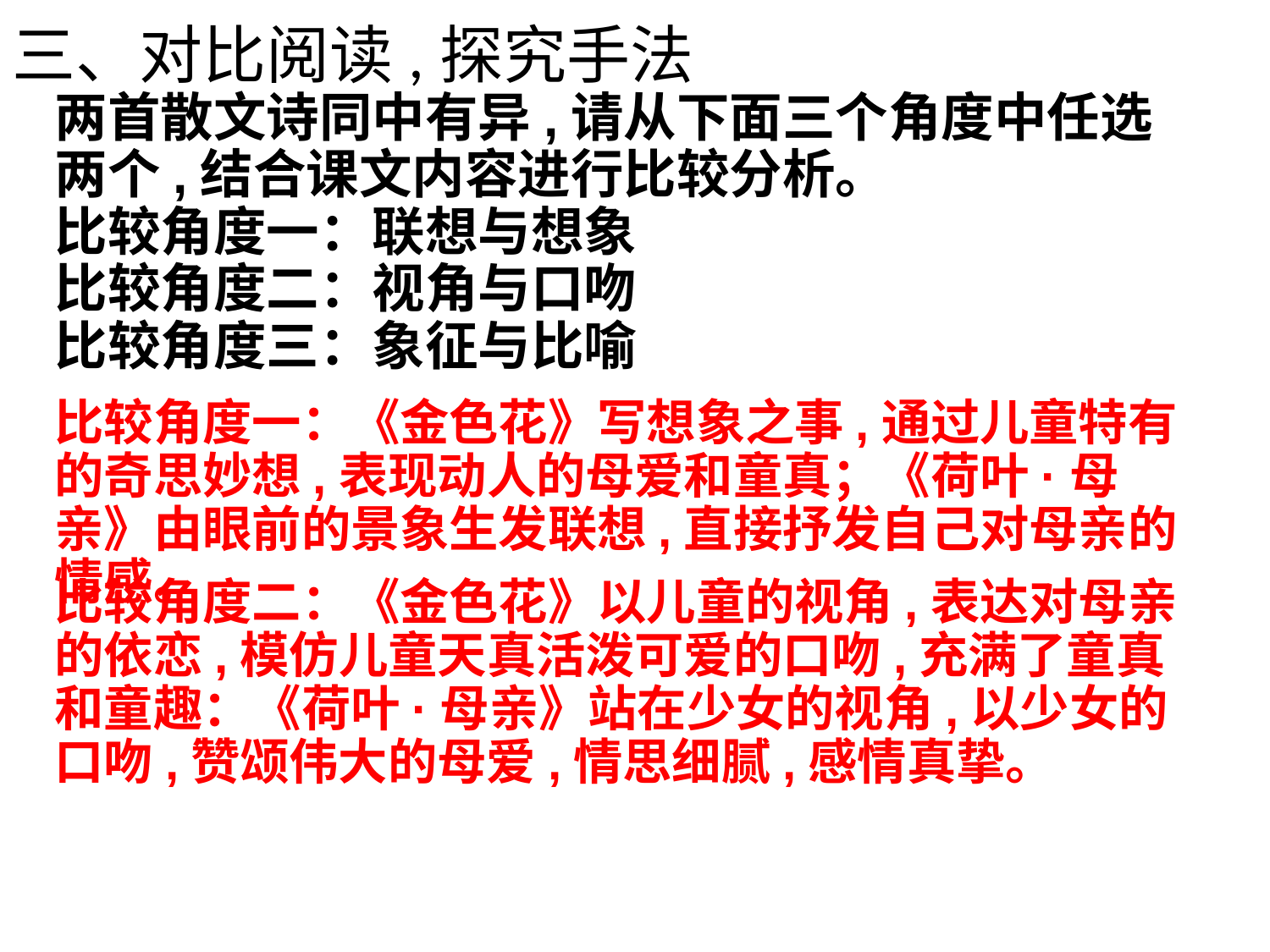

三、对比阅读,探究手法
两首散文诗同中有异,请从下面三个角度中任选两个,结合课文内容进行比较分析。
比较角度一：联想与想象
比较角度二：视角与口吻
比较角度三：象征与比喻
比较角度一：《金色花》写想象之事,通过儿童特有的奇思妙想,表现动人的母爱和童真；《荷叶·母亲》由眼前的景象生发联想,直接抒发自己对母亲的情感。
比较角度二：《金色花》以儿童的视角,表达对母亲的依恋,模仿儿童天真活泼可爱的口吻,充满了童真和童趣：《荷叶·母亲》站在少女的视角,以少女的口吻,赞颂伟大的母爱,情思细腻,感情真挚。